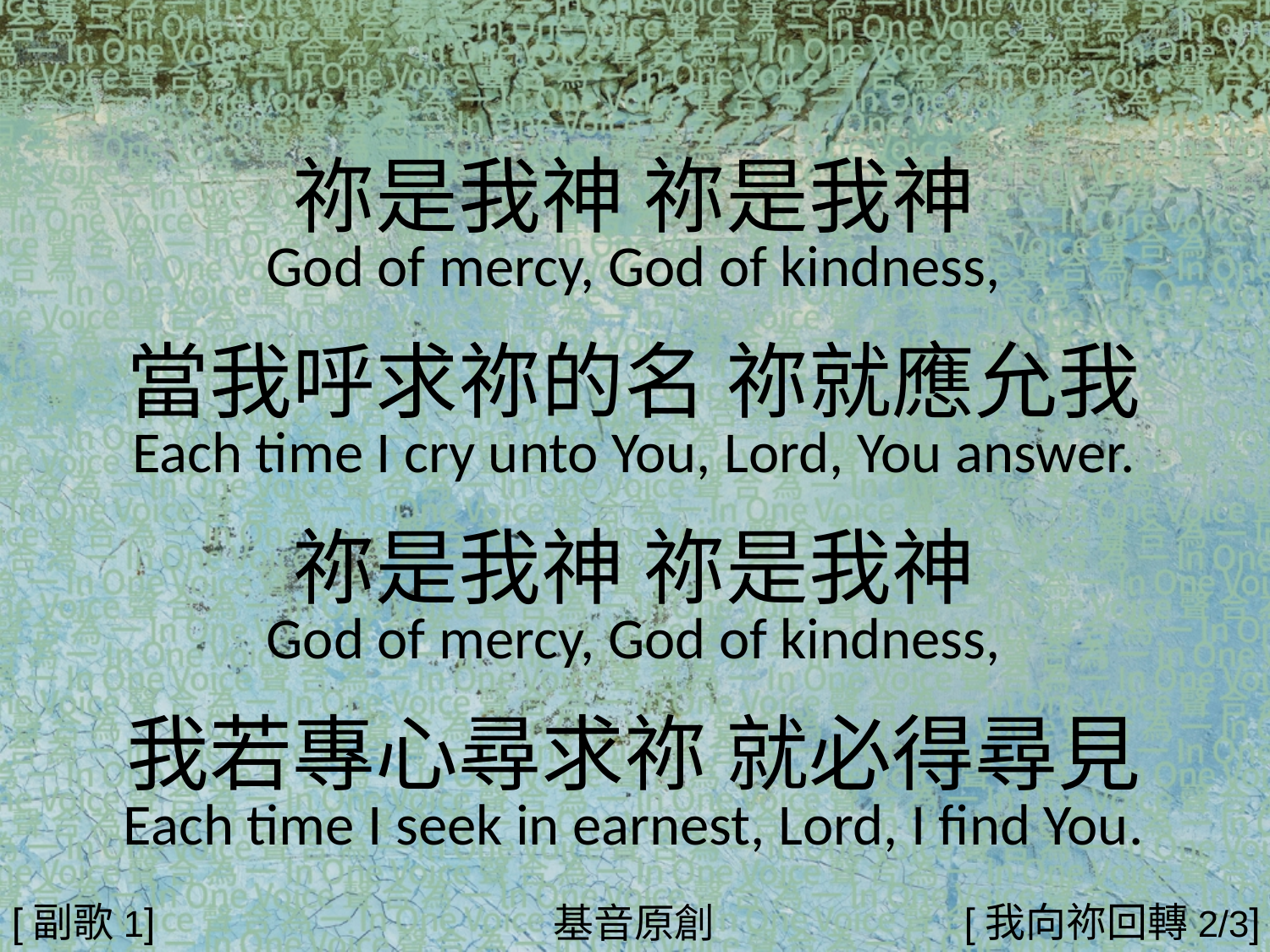

祢是我神 祢是我神
God of mercy, God of kindness,

當我呼求祢的名 祢就應允我
Each time I cry unto You, Lord, You answer.

祢是我神 祢是我神
God of mercy, God of kindness,

我若專心尋求祢 就必得尋見
Each time I seek in earnest, Lord, I find You.
#

[副歌1]
[我向祢回轉2/3]
基音原創